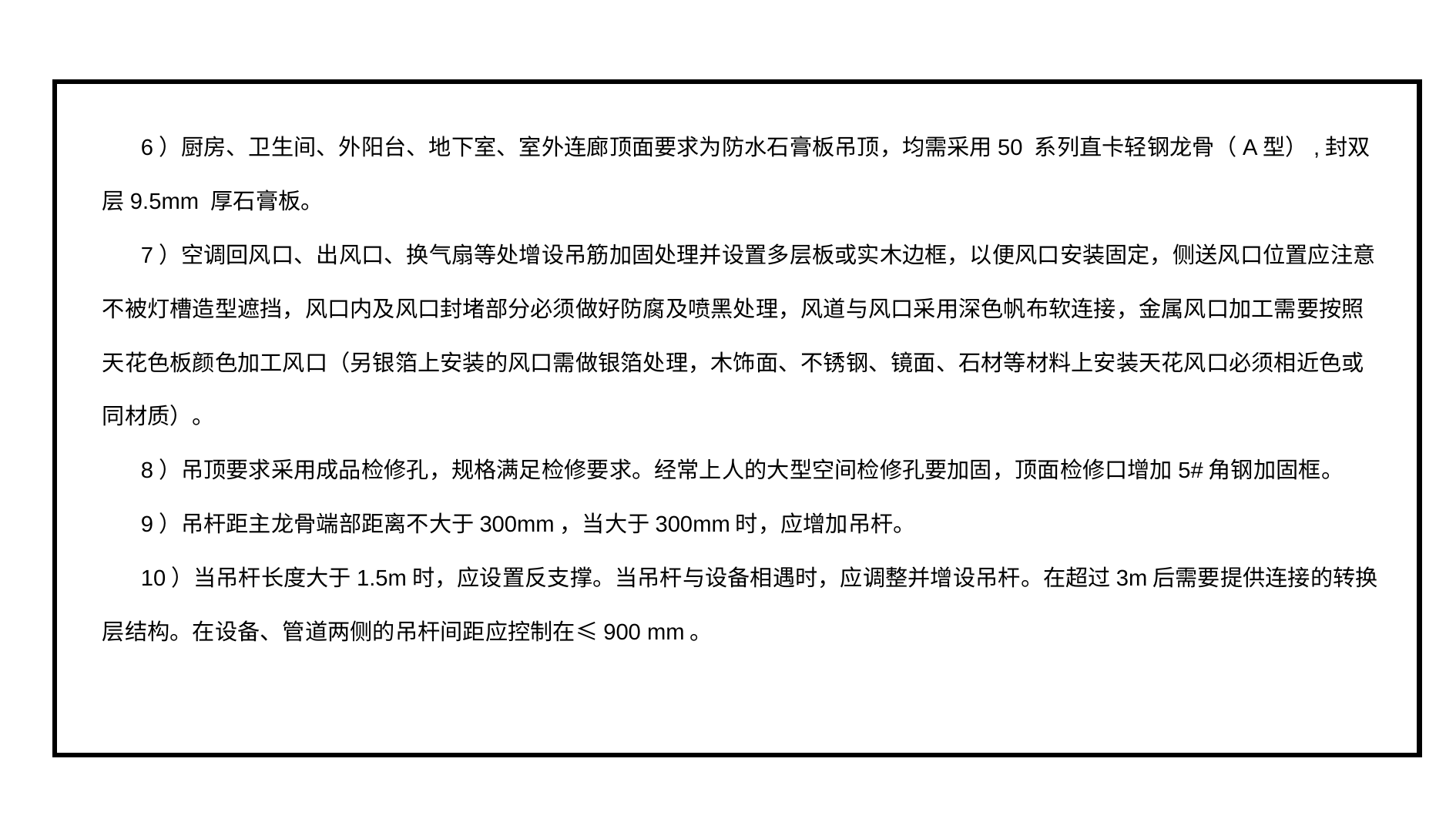

6）厨房、卫生间、外阳台、地下室、室外连廊顶面要求为防水石膏板吊顶，均需采用50 系列直卡轻钢龙骨（A型）,封双层9.5mm 厚石膏板。
7）空调回风口、出风口、换气扇等处增设吊筋加固处理并设置多层板或实木边框，以便风口安装固定，侧送风口位置应注意不被灯槽造型遮挡，风口内及风口封堵部分必须做好防腐及喷黑处理，风道与风口采用深色帆布软连接，金属风口加工需要按照天花色板颜色加工风口（另银箔上安装的风口需做银箔处理，木饰面、不锈钢、镜面、石材等材料上安装天花风口必须相近色或同材质）。
8）吊顶要求采用成品检修孔，规格满足检修要求。经常上人的大型空间检修孔要加固，顶面检修口增加5#角钢加固框。
9）吊杆距主龙骨端部距离不大于300mm，当大于300mm时，应增加吊杆。
10）当吊杆长度大于1.5m时，应设置反支撑。当吊杆与设备相遇时，应调整并增设吊杆。在超过3m后需要提供连接的转换层结构。在设备、管道两侧的吊杆间距应控制在≤900 mm。